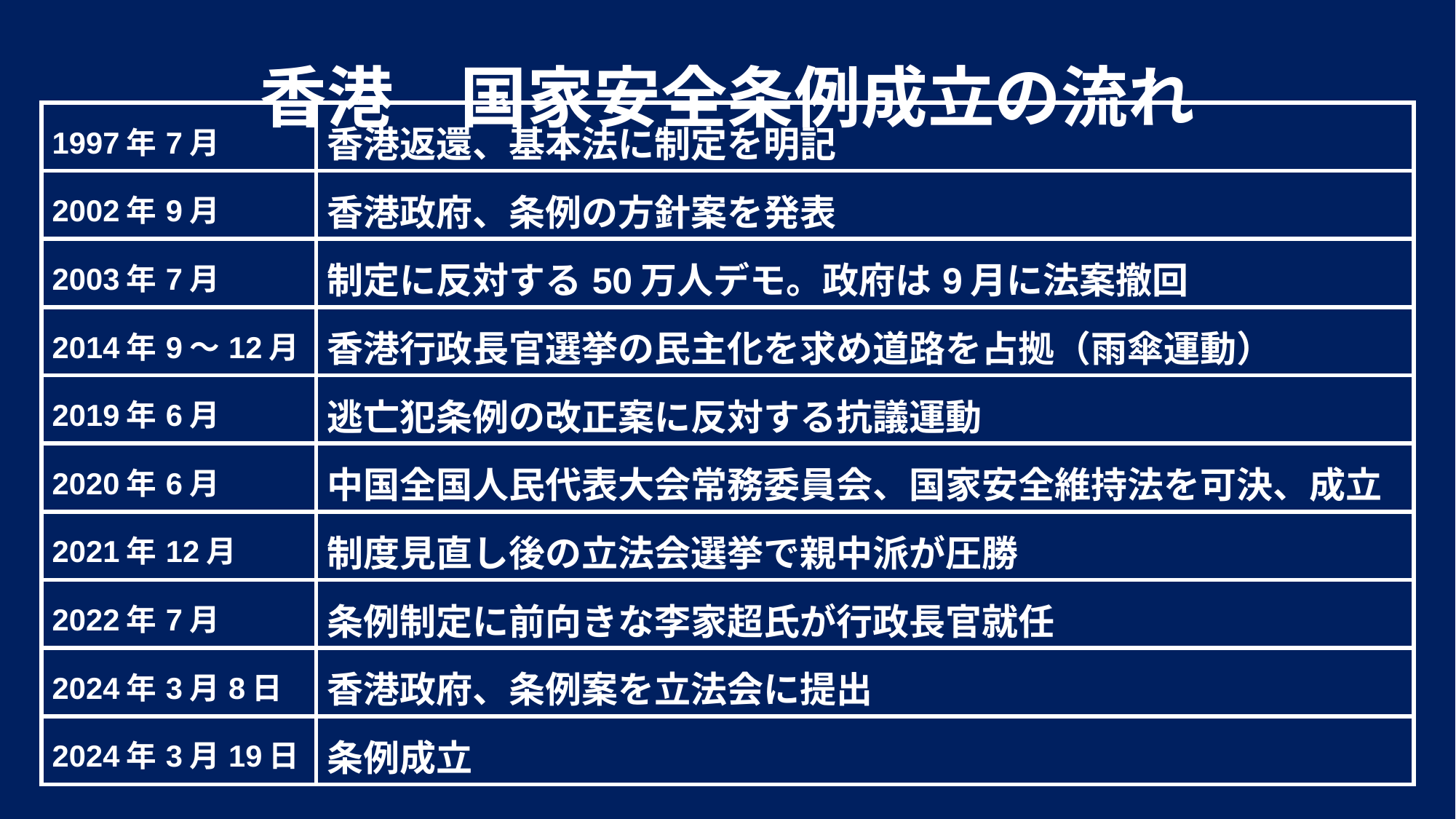

香港　国家安全条例成立の流れ
| 1997年7月 | 香港返還、基本法に制定を明記 |
| --- | --- |
| 2002年9月 | 香港政府、条例の方針案を発表 |
| 2003年7月 | 制定に反対する50万人デモ。政府は9月に法案撤回 |
| 2014年9～12月 | 香港行政長官選挙の民主化を求め道路を占拠（雨傘運動） |
| 2019年6月 | 逃亡犯条例の改正案に反対する抗議運動 |
| 2020年6月 | 中国全国人民代表大会常務委員会、国家安全維持法を可決、成立 |
| 2021年12月 | 制度見直し後の立法会選挙で親中派が圧勝 |
| 2022年7月 | 条例制定に前向きな李家超氏が行政長官就任 |
| 2024年3月8日 | 香港政府、条例案を立法会に提出 |
| 2024年3月19日 | 条例成立 |